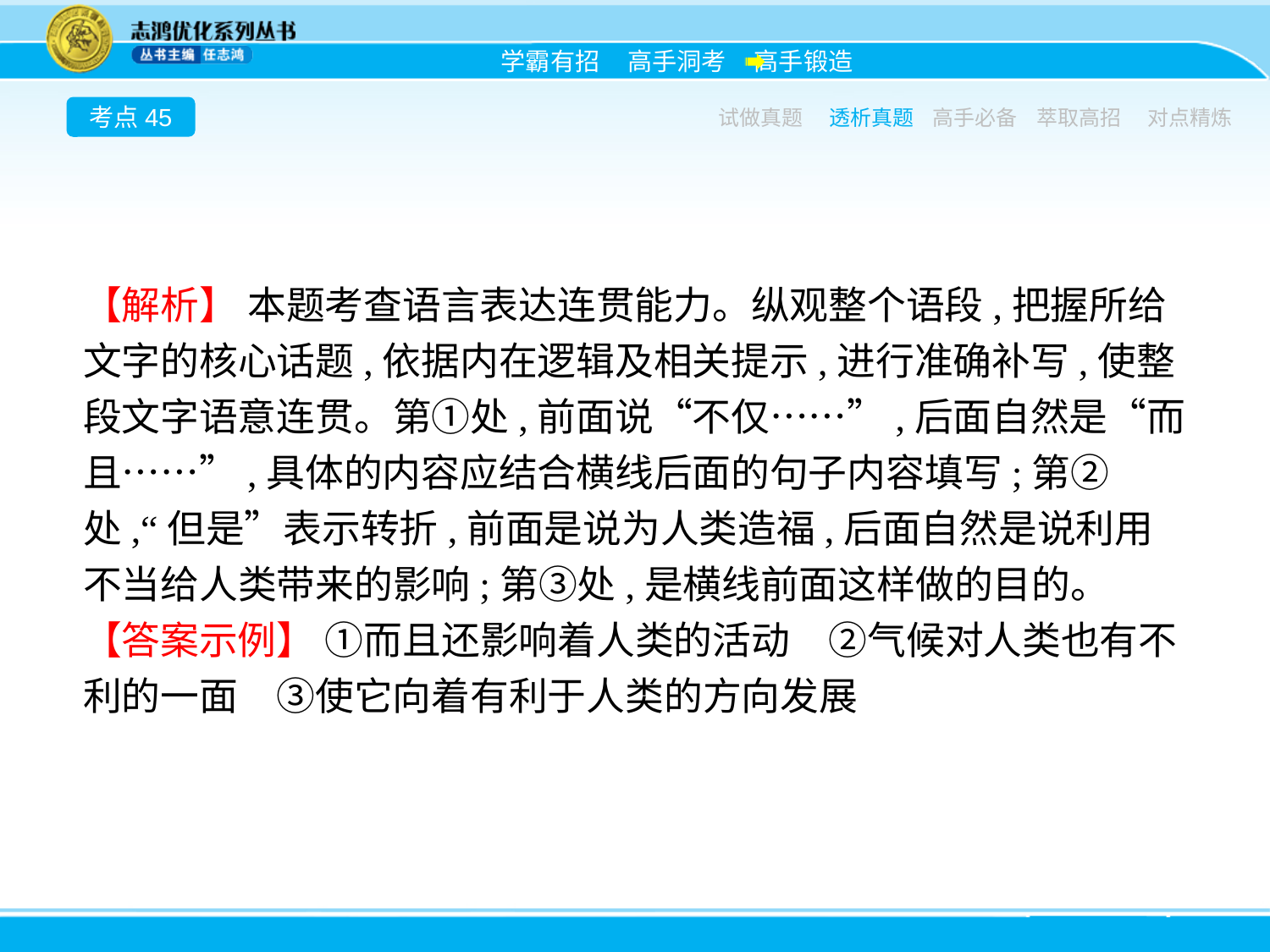

考点45
试做真题
透析真题
高手必备
萃取高招
对点精炼
【解析】 本题考查语言表达连贯能力。纵观整个语段,把握所给文字的核心话题,依据内在逻辑及相关提示,进行准确补写,使整段文字语意连贯。第①处,前面说“不仅……”,后面自然是“而且……”,具体的内容应结合横线后面的句子内容填写;第②处,“但是”表示转折,前面是说为人类造福,后面自然是说利用不当给人类带来的影响;第③处,是横线前面这样做的目的。
【答案示例】 ①而且还影响着人类的活动　②气候对人类也有不利的一面　③使它向着有利于人类的方向发展